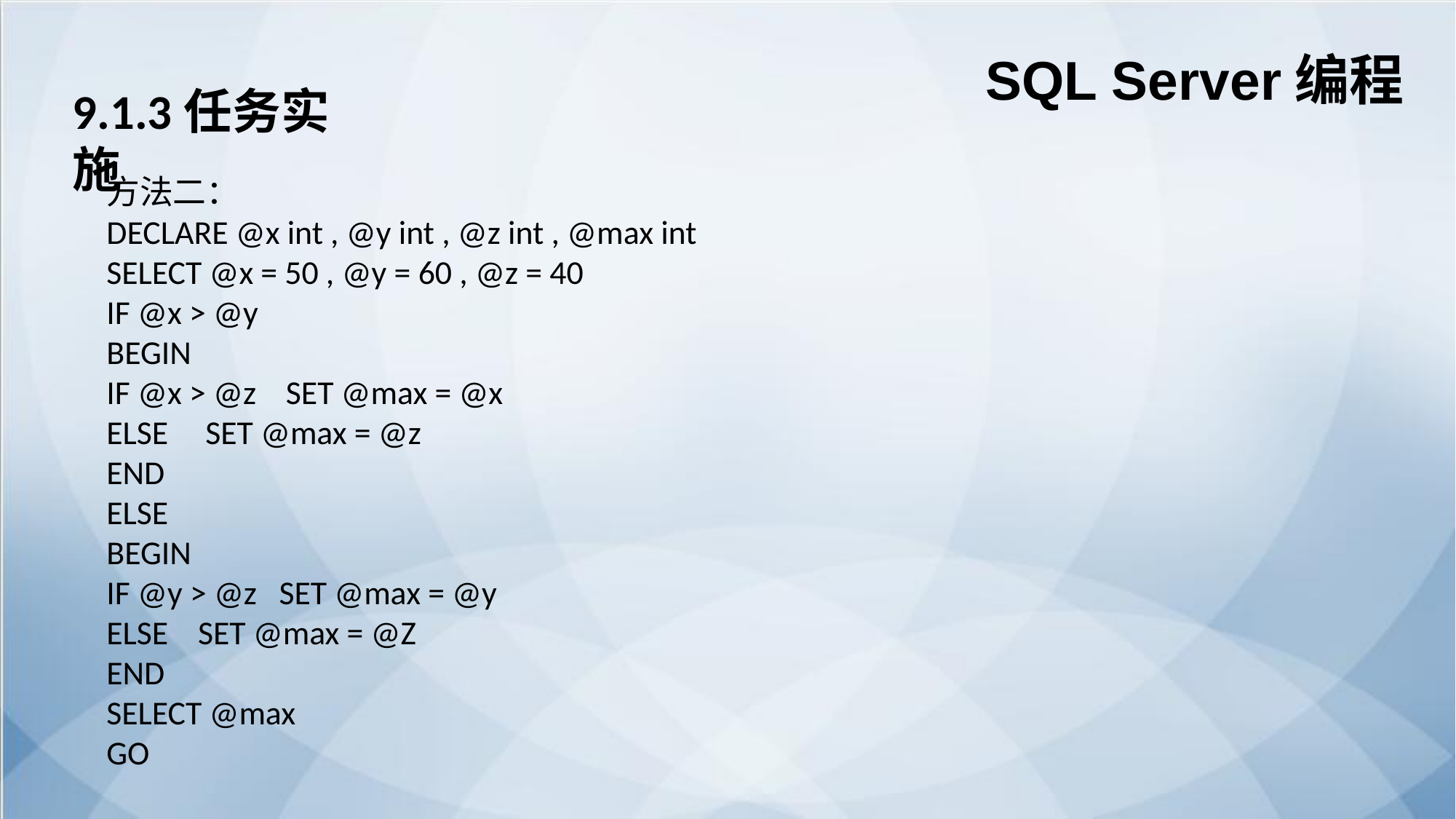

SQL Server编程
9.1.3任务实施
方法二：
DECLARE @x int , @y int , @z int , @max int
SELECT @x = 50 , @y = 60 , @z = 40
IF @x > @y
BEGIN
IF @x > @z    SET @max = @x
ELSE     SET @max = @z
END
ELSE
BEGIN
IF @y > @z   SET @max = @y
ELSE    SET @max = @Z
END
SELECT @max
GO